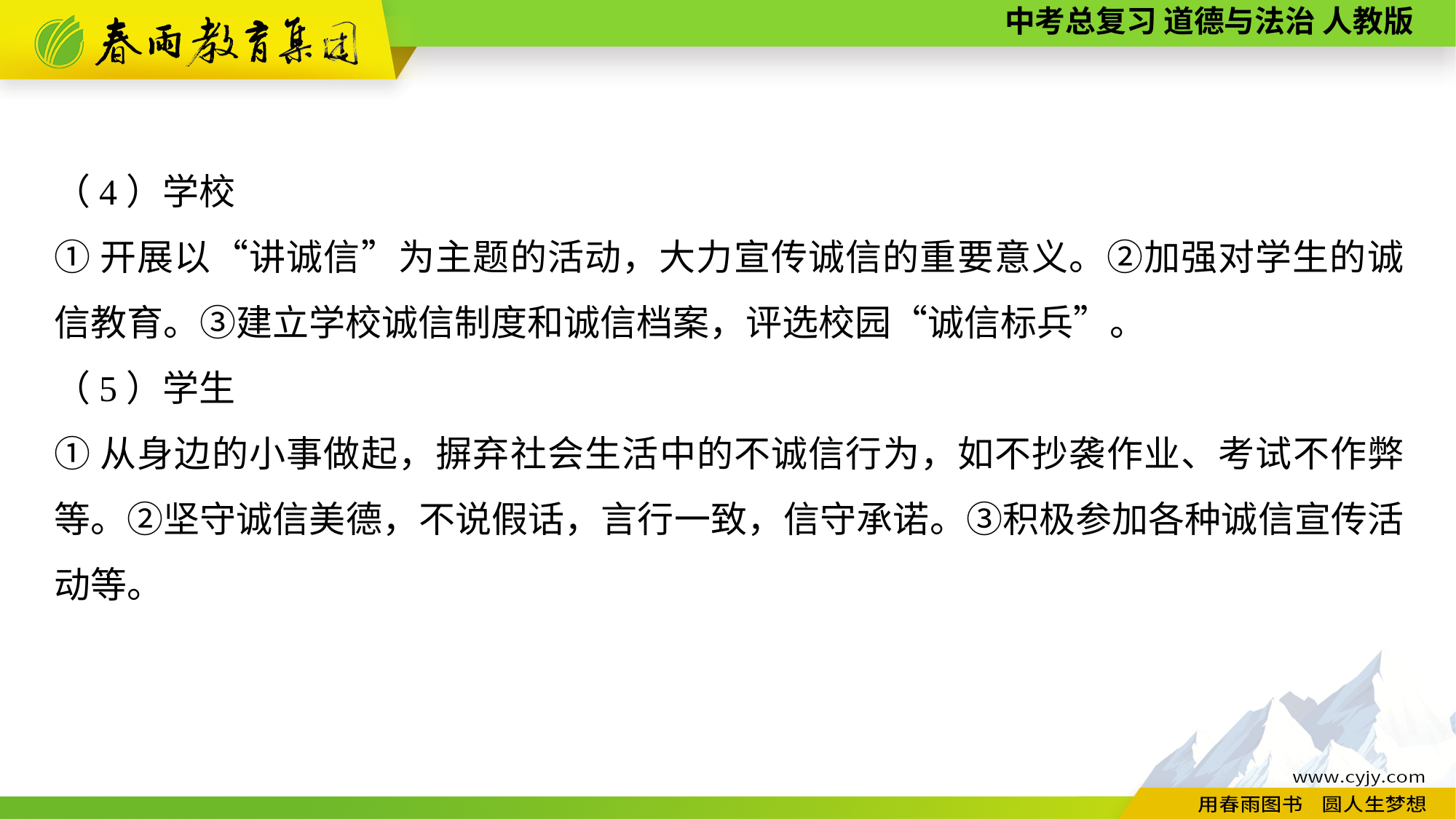

（4）学校
①开展以“讲诚信”为主题的活动，大力宣传诚信的重要意义。②加强对学生的诚信教育。③建立学校诚信制度和诚信档案，评选校园“诚信标兵”。
（5）学生
①从身边的小事做起，摒弃社会生活中的不诚信行为，如不抄袭作业、考试不作弊等。②坚守诚信美德，不说假话，言行一致，信守承诺。③积极参加各种诚信宣传活动等。